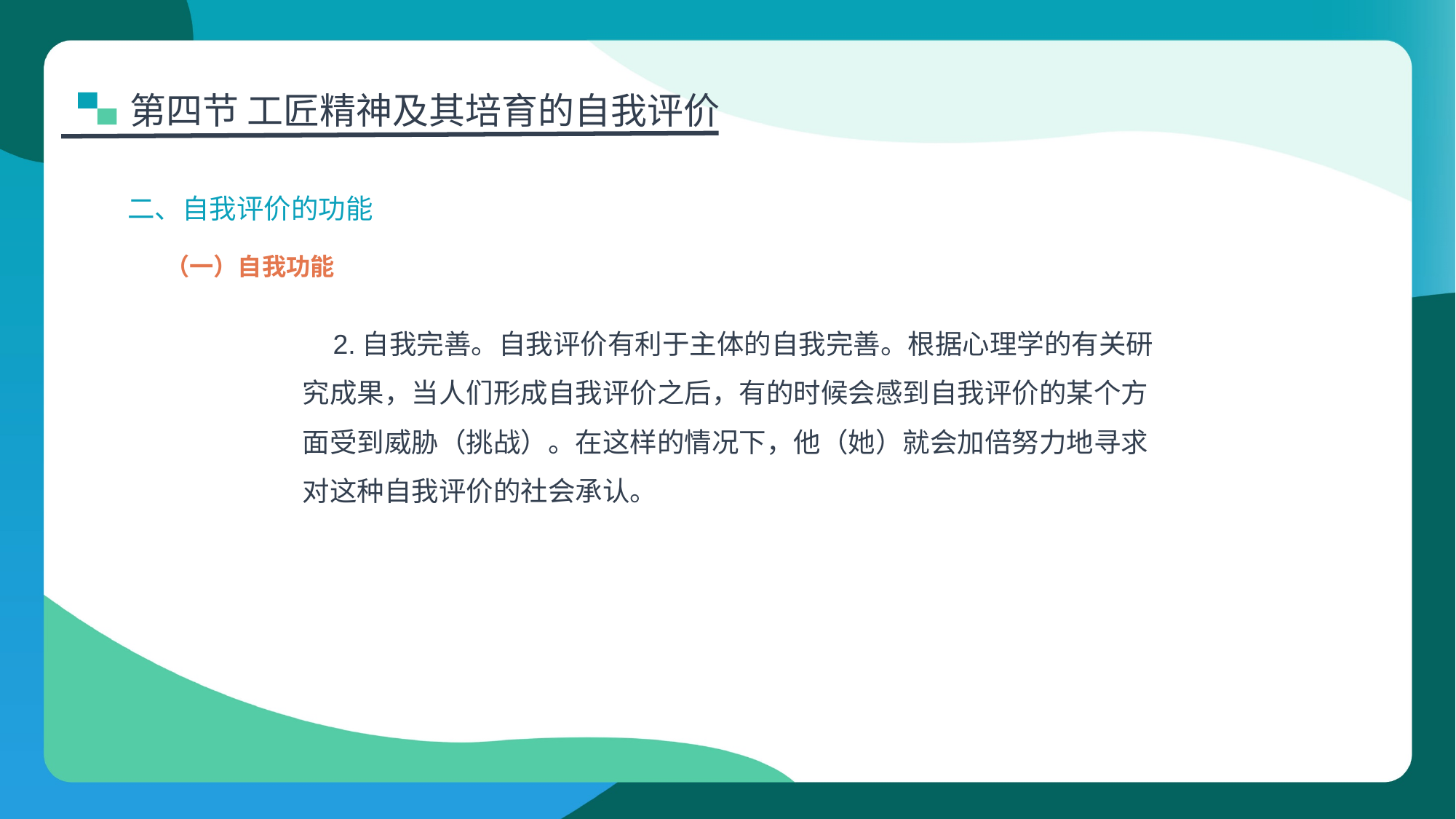

第四节 工匠精神及其培育的自我评价

二、自我评价的功能
（一）自我功能
    2.自我完善。自我评价有利于主体的自我完善。根据心理学的有关研究成果，当人们形成自我评价之后，有的时候会感到自我评价的某个方面受到威胁（挑战）。在这样的情况下，他（她）就会加倍努力地寻求对这种自我评价的社会承认。